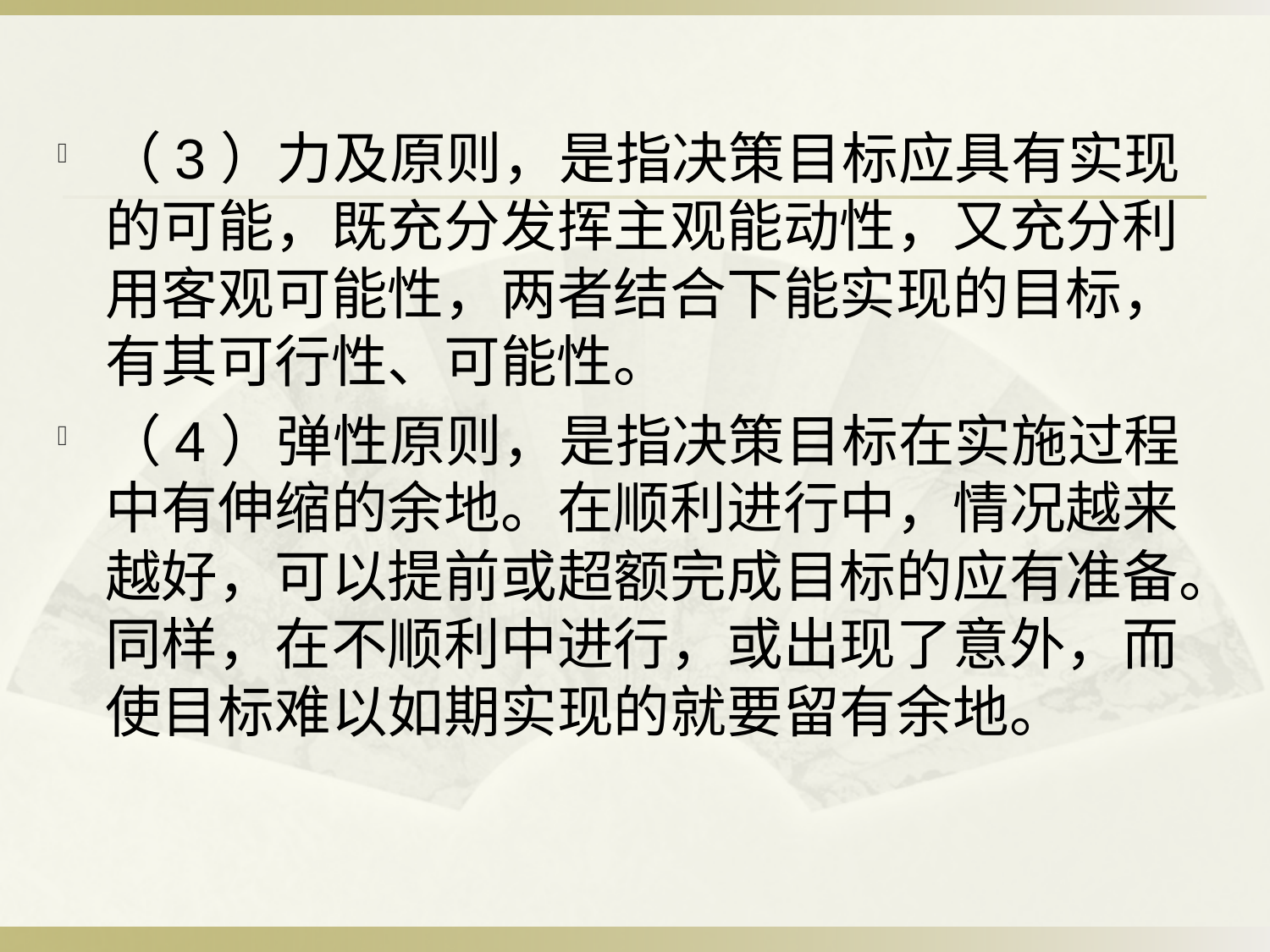

#
（3）力及原则，是指决策目标应具有实现的可能，既充分发挥主观能动性，又充分利用客观可能性，两者结合下能实现的目标，有其可行性、可能性。
（4）弹性原则，是指决策目标在实施过程中有伸缩的余地。在顺利进行中，情况越来越好，可以提前或超额完成目标的应有准备。同样，在不顺利中进行，或出现了意外，而使目标难以如期实现的就要留有余地。